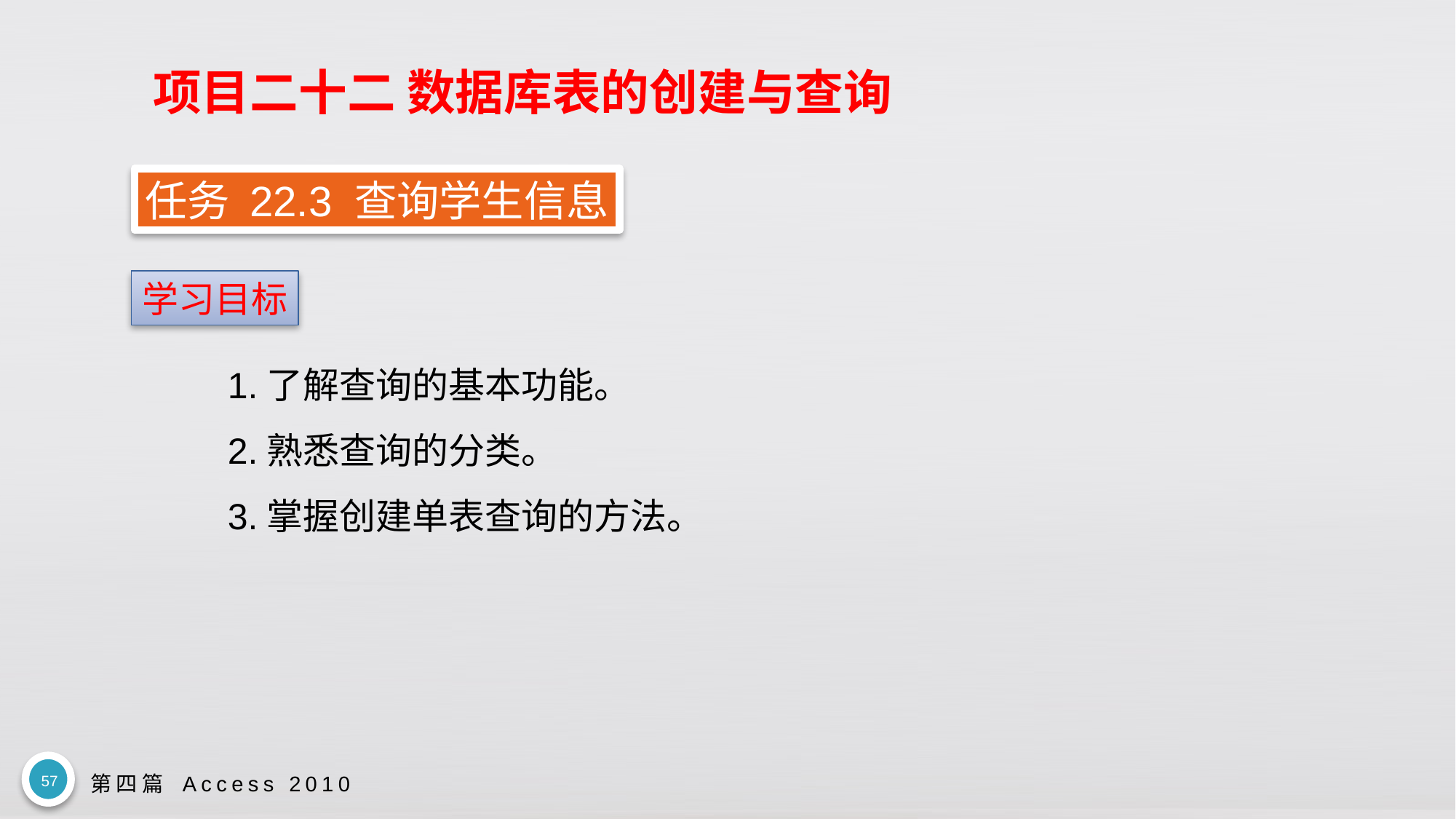

# 项目二十二 数据库表的创建与查询
任务 22.3 查询学生信息
学习目标
1.了解查询的基本功能。
2.熟悉查询的分类。
3.掌握创建单表查询的方法。
57